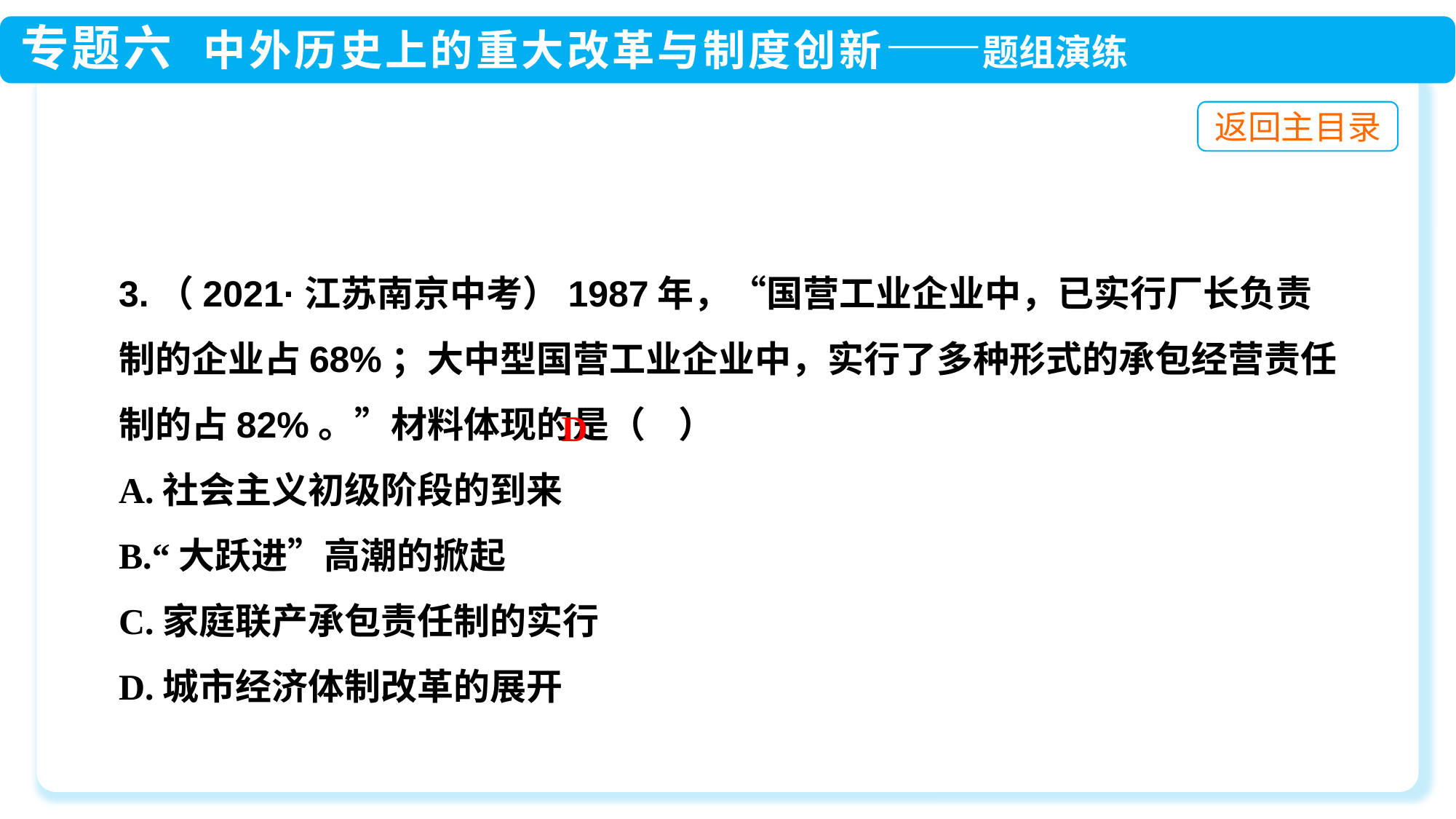

3.（2021·江苏南京中考）1987年，“国营工业企业中，已实行厂长负责制的企业占68%；大中型国营工业企业中，实行了多种形式的承包经营责任制的占82%。”材料体现的是（    ）
A.社会主义初级阶段的到来
B.“大跃进”高潮的掀起
C.家庭联产承包责任制的实行
D.城市经济体制改革的展开
D